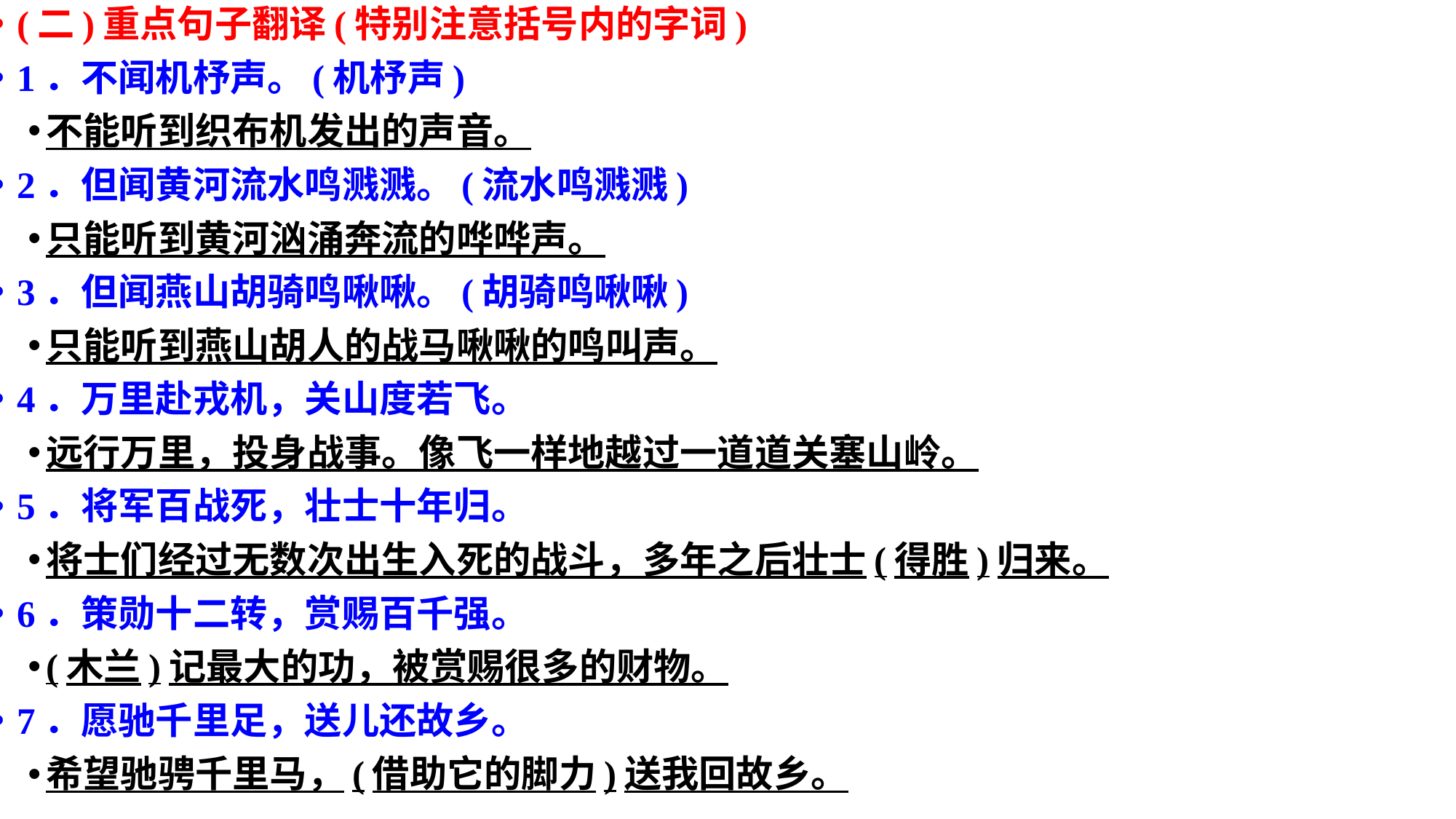

(二)重点句子翻译(特别注意括号内的字词)
1．不闻机杼声。(机杼声)
不能听到织布机发出的声音。
2．但闻黄河流水鸣溅溅。(流水鸣溅溅)
只能听到黄河汹涌奔流的哗哗声。
3．但闻燕山胡骑鸣啾啾。(胡骑鸣啾啾)
只能听到燕山胡人的战马啾啾的鸣叫声。
4．万里赴戎机，关山度若飞。
远行万里，投身战事。像飞一样地越过一道道关塞山岭。
5．将军百战死，壮士十年归。
将士们经过无数次出生入死的战斗，多年之后壮士(得胜)归来。
6．策勋十二转，赏赐百千强。
(木兰)记最大的功，被赏赐很多的财物。
7．愿驰千里足，送儿还故乡。
希望驰骋千里马，(借助它的脚力)送我回故乡。